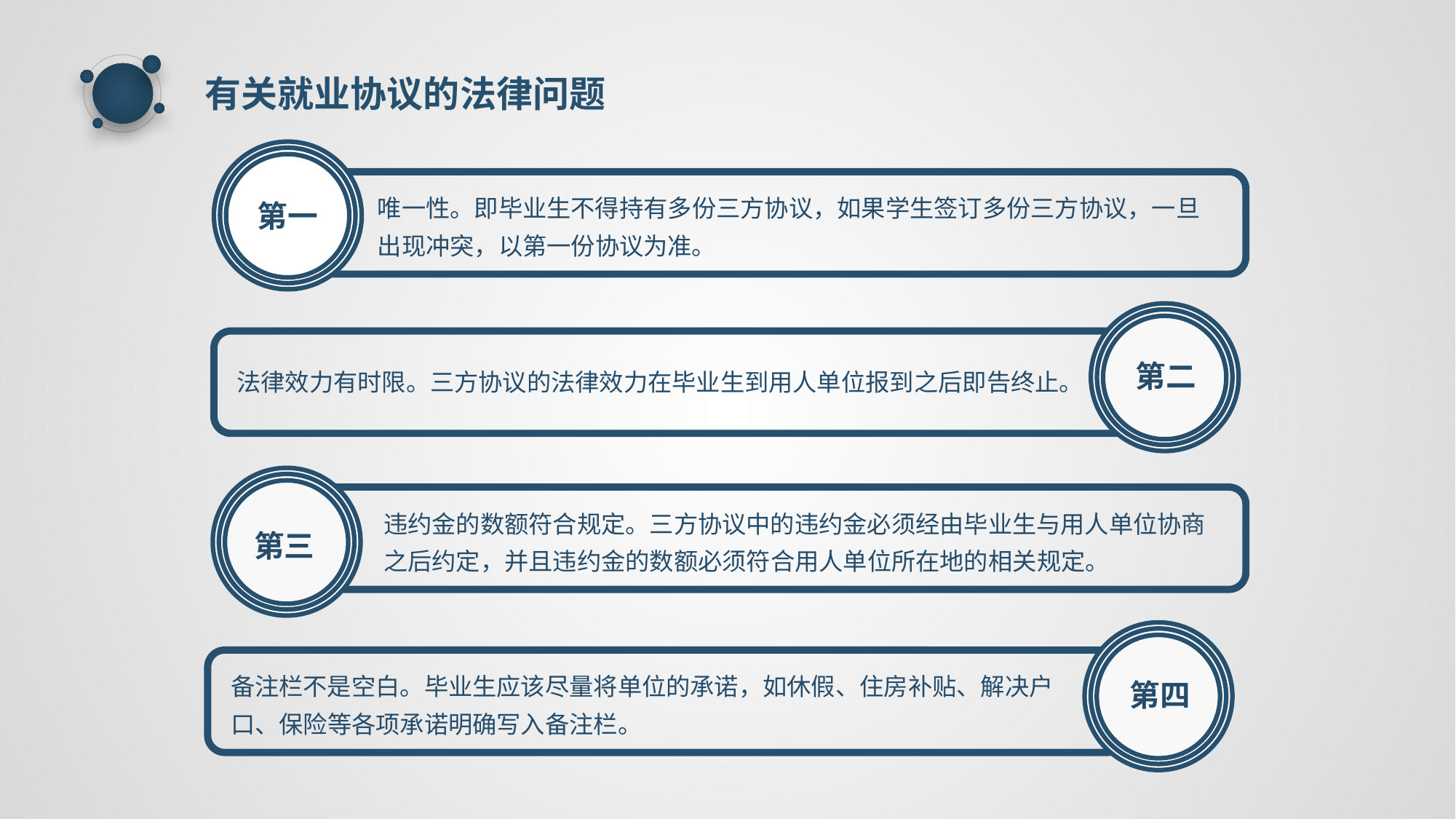

有关就业协议的法律问题

唯一性。即毕业生不得持有多份三方协议，如果学生签订多份三方协议，一旦出现冲突，以第一份协议为准。
第一

第二
法律效力有时限。三方协议的法律效力在毕业生到用人单位报到之后即告终止。

违约金的数额符合规定。三方协议中的违约金必须经由毕业生与用人单位协商之后约定，并且违约金的数额必须符合用人单位所在地的相关规定。
第三

备注栏不是空白。毕业生应该尽量将单位的承诺，如休假、住房补贴、解决户口、保险等各项承诺明确写入备注栏。
第四